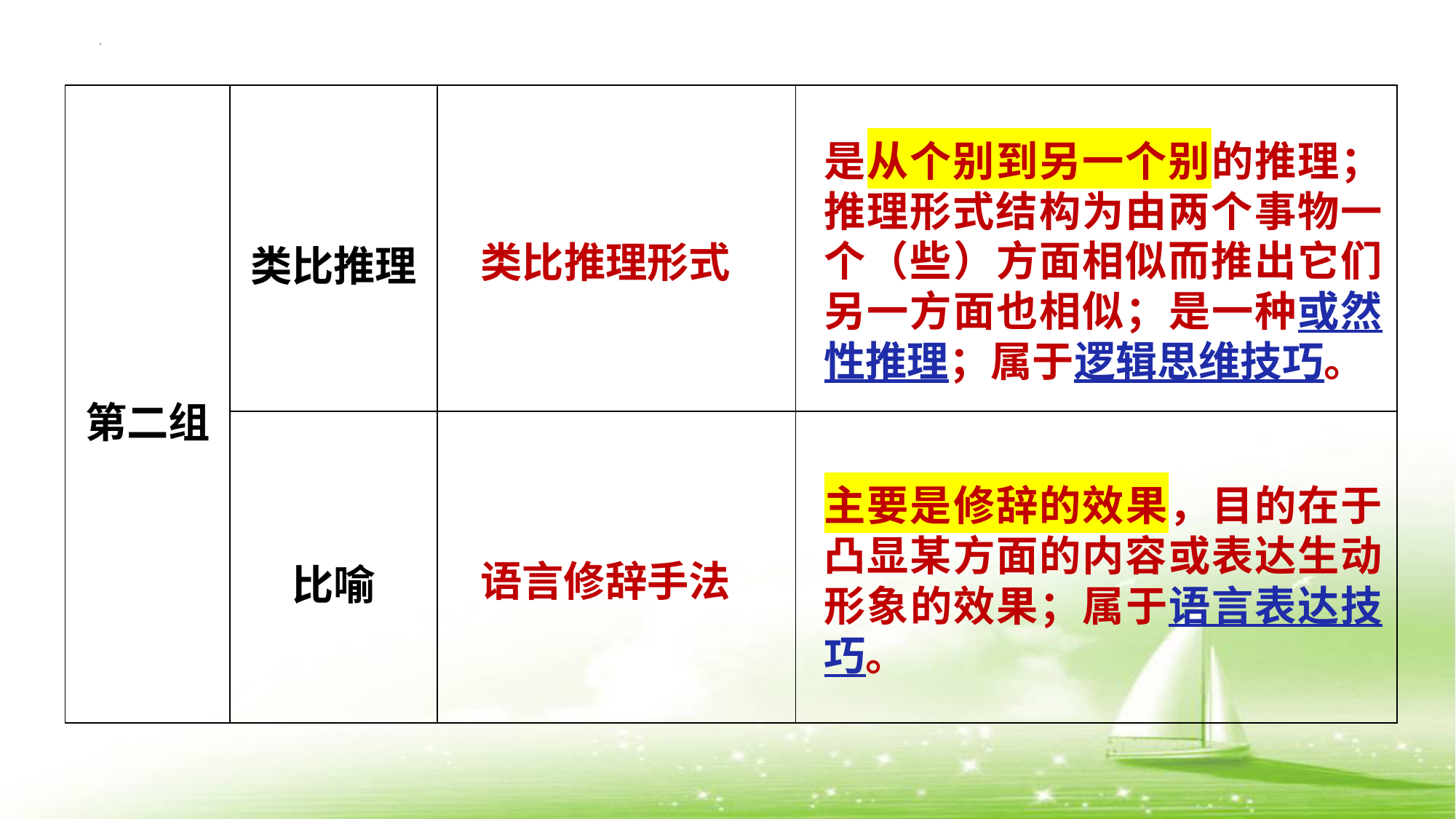

| 第二组 | 类比推理 |  |  |
| --- | --- | --- | --- |
|  | 比喻 |  |  |
是从个别到另一个别的推理；推理形式结构为由两个事物一个（些）方面相似而推出它们另一方面也相似；是一种或然性推理；属于逻辑思维技巧。
类比推理形式
主要是修辞的效果，目的在于凸显某方面的内容或表达生动形象的效果；属于语言表达技巧。
语言修辞手法